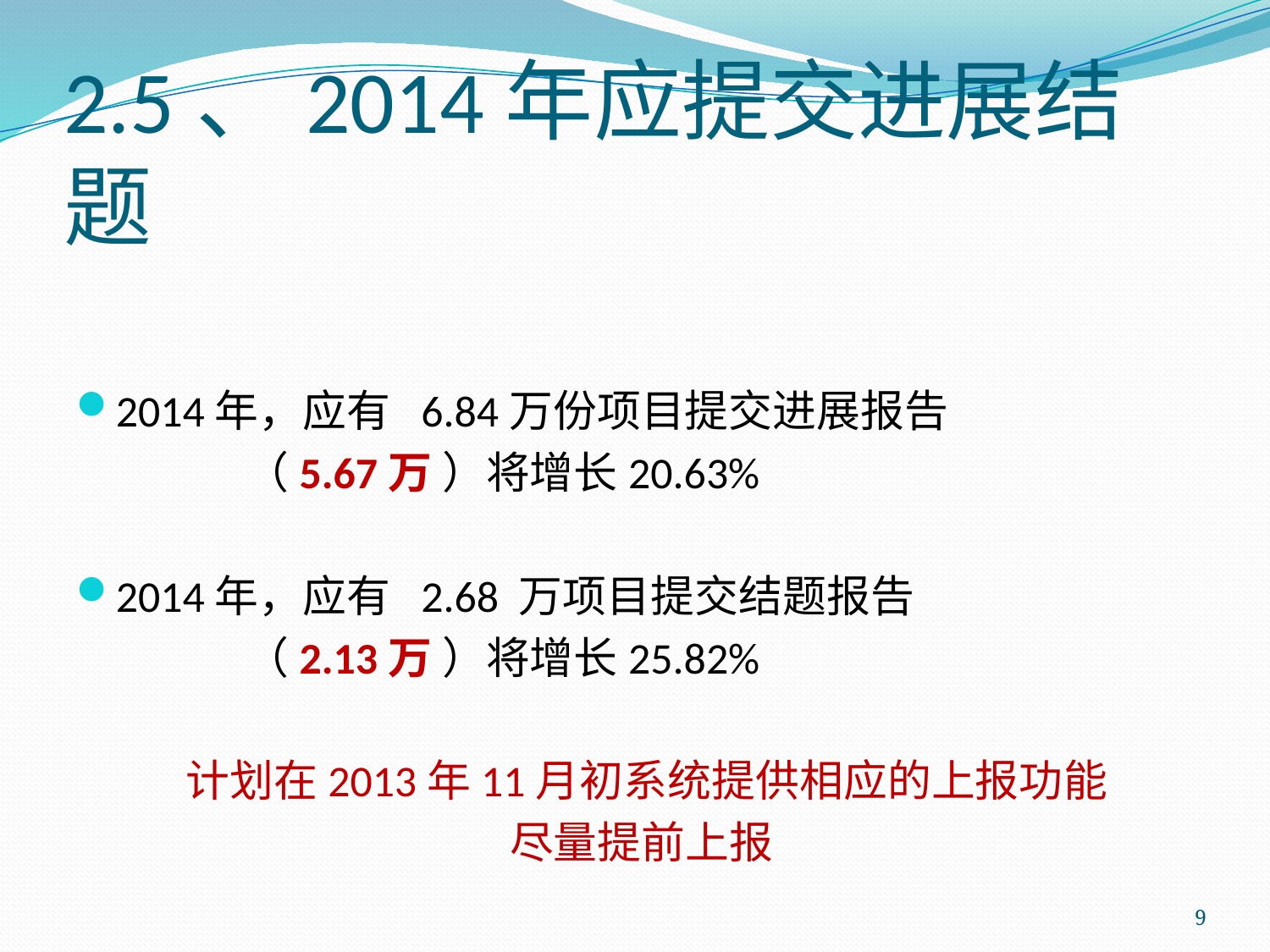

# 2.5、2014年应提交进展结题
2014年，应有  6.84万份项目提交进展报告
                （5.67万 ）将增长20.63%

2014年，应有  2.68 万项目提交结题报告
                （2.13万 ）将增长25.82%

计划在2013年11月初系统提供相应的上报功能
尽量提前上报
9